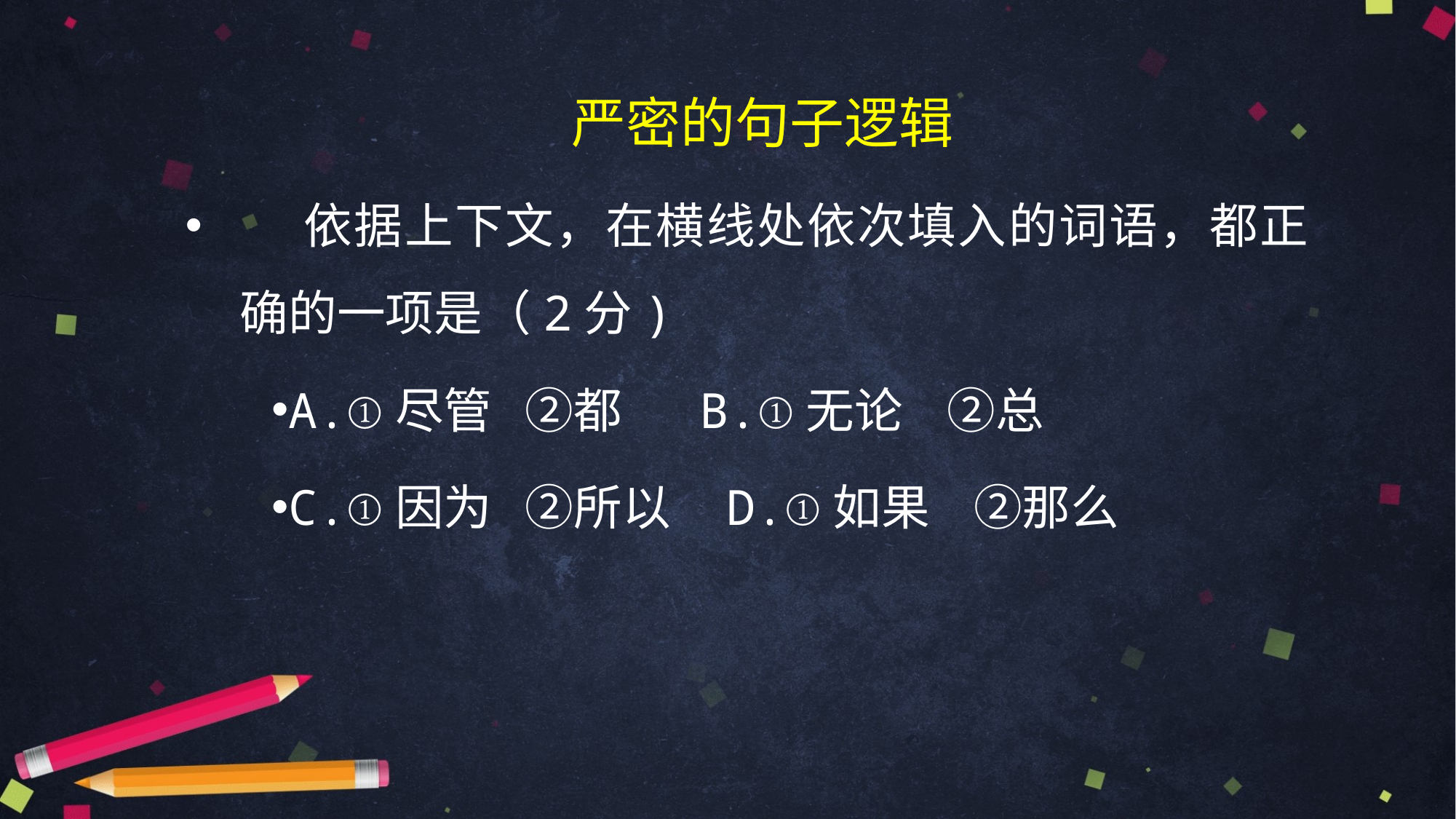

严密的句子逻辑
    依据上下文，在横线处依次填入的词语，都正确的一项是（2分)
A.①尽管   ②都      B.①无论    ②总
C.①因为   ②所以    D.①如果    ②那么